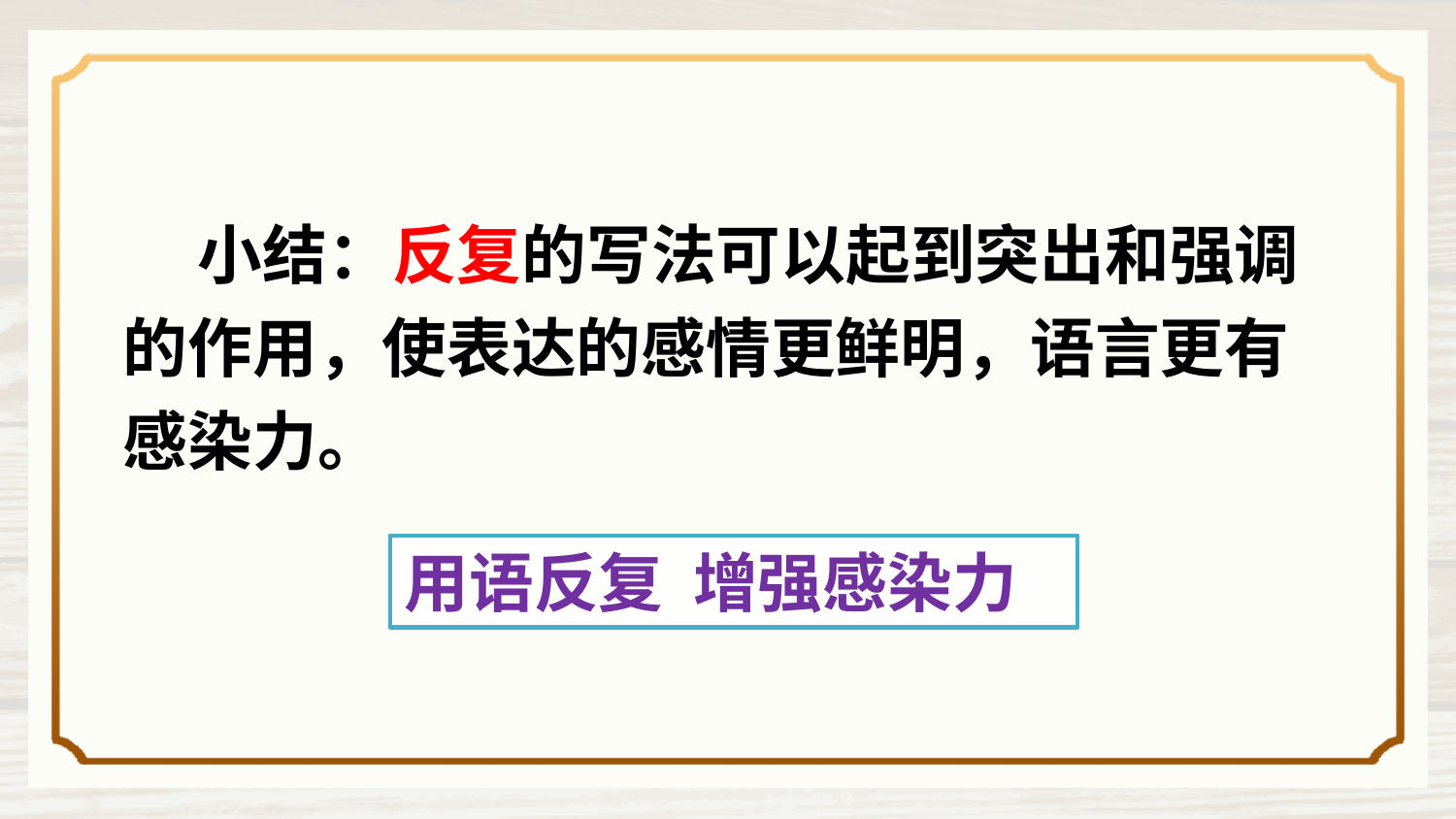

小结：反复的写法可以起到突出和强调的作用，使表达的感情更鲜明，语言更有感染力。
用语反复  增强感染力